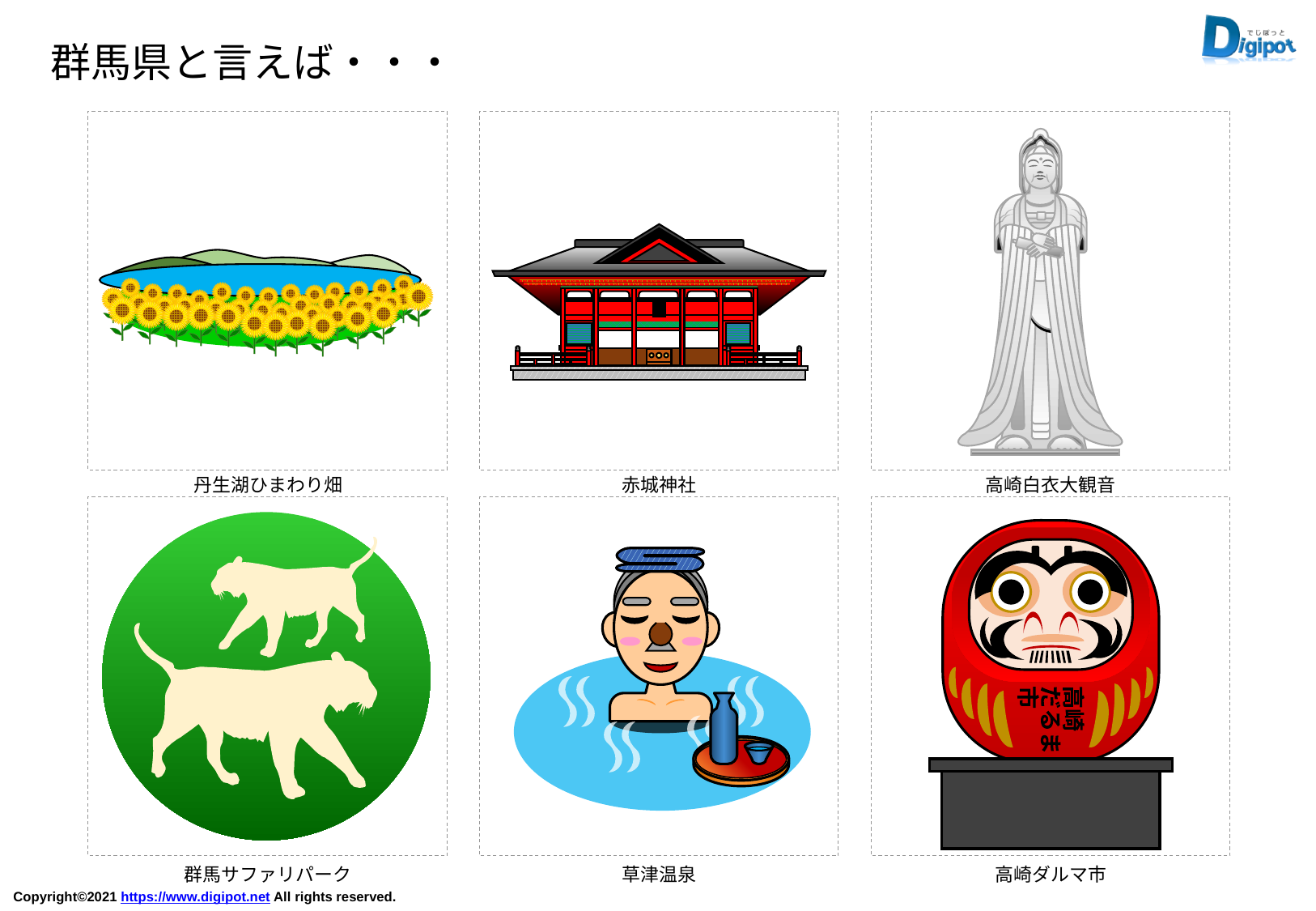

群馬県と言えば・・・

丹生湖ひまわり畑
赤城神社
高崎白衣大観音

高崎
だるま
市

群馬サファリパーク
草津温泉
高崎ダルマ市